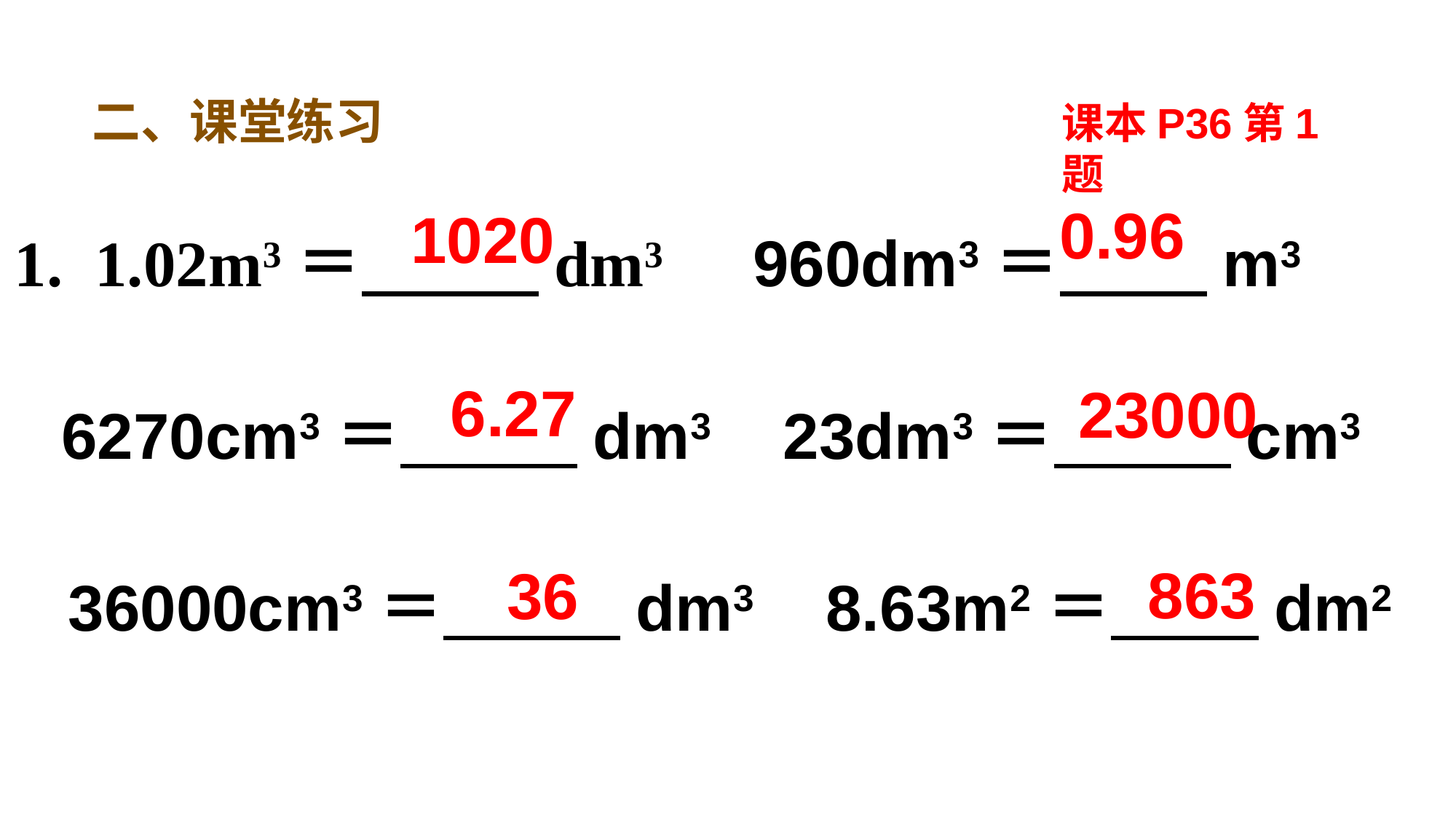

二、课堂练习
课本P36第1题
1.  1.02m3＝            dm3     960dm3＝          m3
     6270cm3＝            dm3    23dm3＝            cm3
   36000cm3＝            dm3    8.63m2＝          dm2
0.96
1020
6.27
23000
863
36